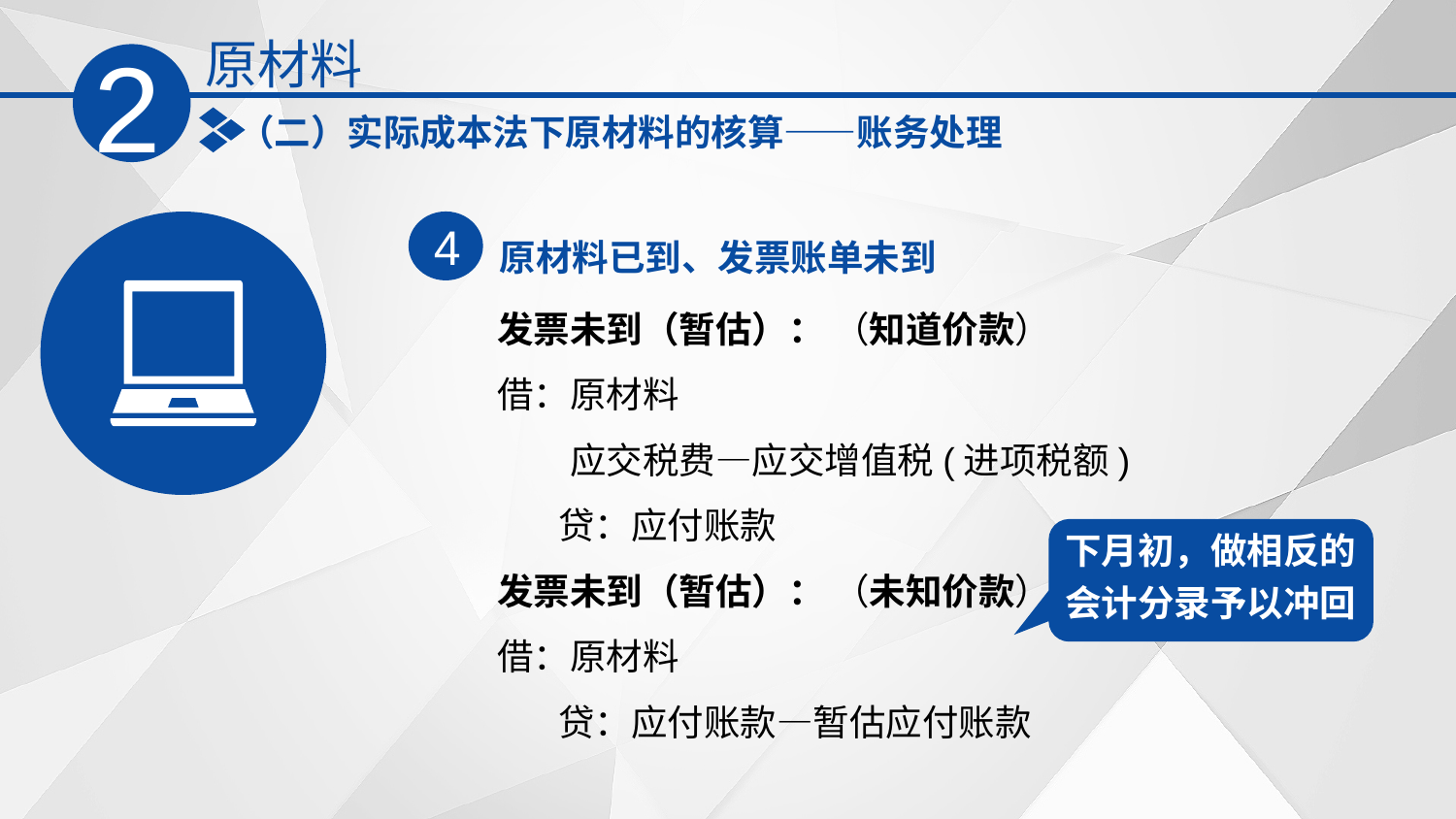

原材料
2

（二）实际成本法下原材料的核算——账务处理

原材料已到、发票账单未到
4

发票未到（暂估）： （知道价款）
借：原材料
　　应交税费—应交增值税(进项税额)
　   贷：应付账款
发票未到（暂估）： （未知价款）
借：原材料
　   贷：应付账款—暂估应付账款
下月初，做相反的会计分录予以冲回